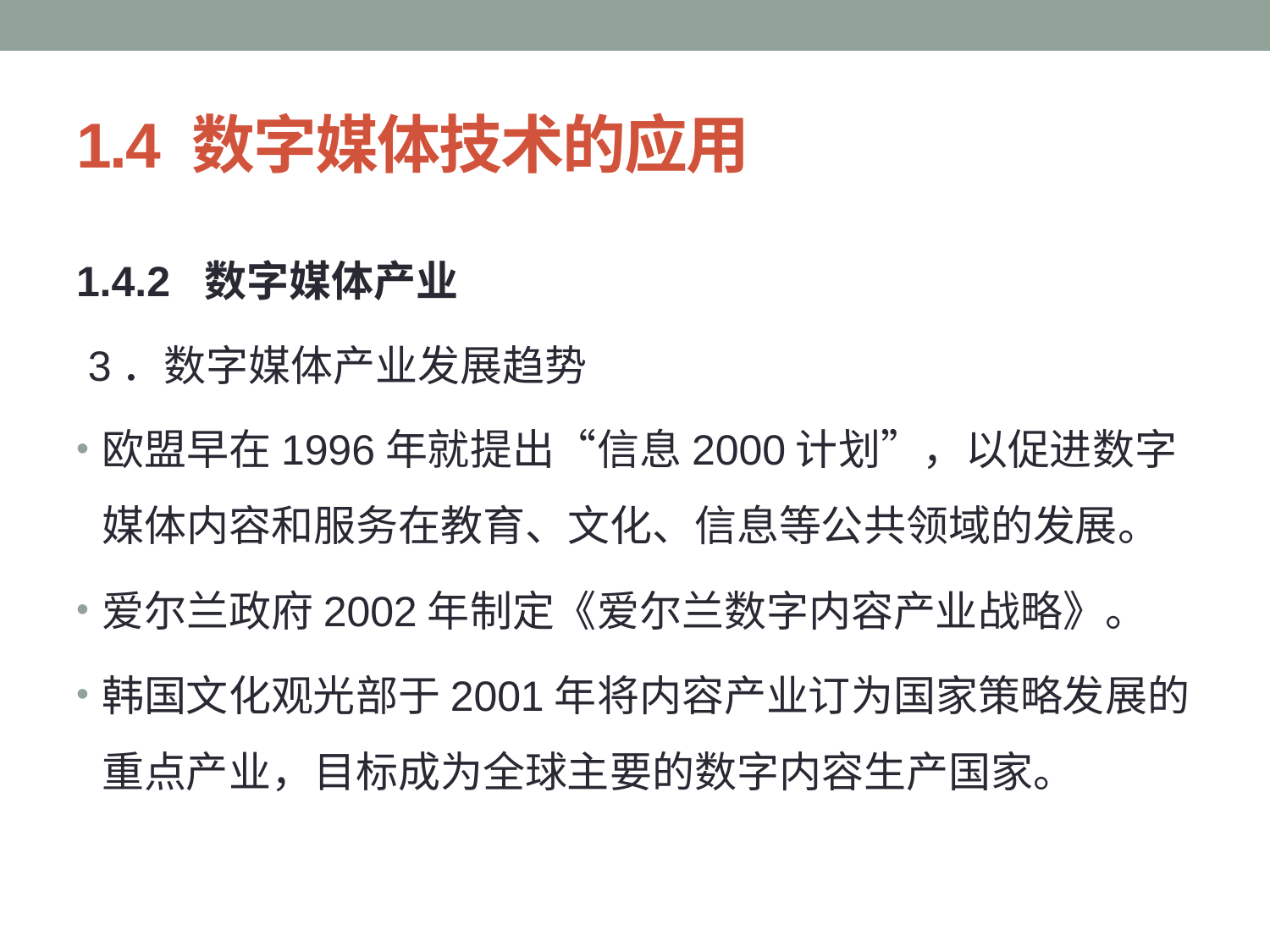

# 1.4 数字媒体技术的应用
1.4.2  数字媒体产业
 3．数字媒体产业发展趋势
欧盟早在1996年就提出“信息2000计划”，以促进数字媒体内容和服务在教育、文化、信息等公共领域的发展。
爱尔兰政府2002年制定《爱尔兰数字内容产业战略》。
韩国文化观光部于2001年将内容产业订为国家策略发展的重点产业，目标成为全球主要的数字内容生产国家。